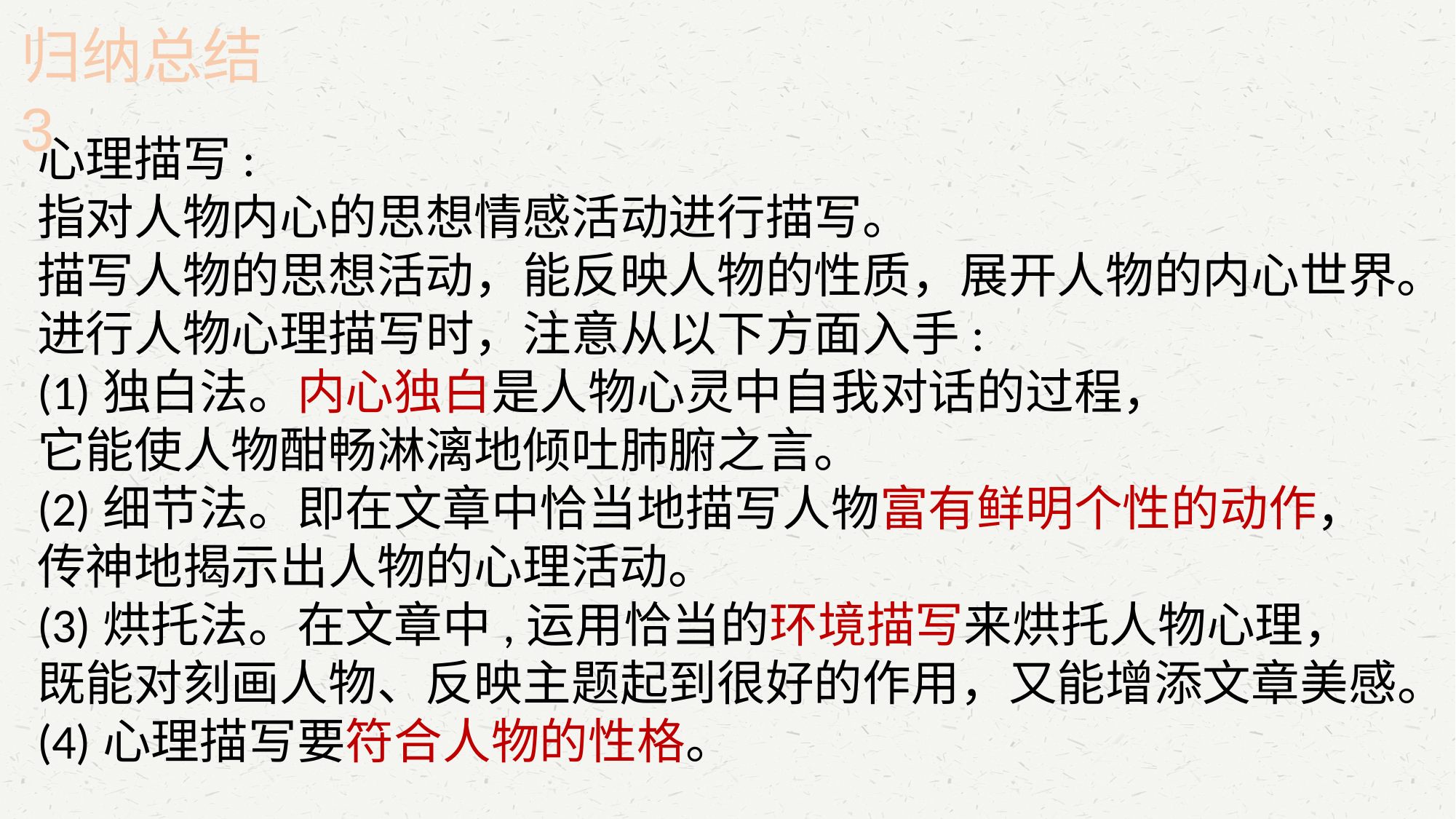

归纳总结3
心理描写:
指对人物内心的思想情感活动进行描写。
描写人物的思想活动，能反映人物的性质，展开人物的内心世界。
进行人物心理描写时，注意从以下方面入手:
(1)独白法。内心独白是人物心灵中自我对话的过程，
它能使人物酣畅淋漓地倾吐肺腑之言。
(2)细节法。即在文章中恰当地描写人物富有鲜明个性的动作，
传神地揭示出人物的心理活动。
(3)烘托法。在文章中,运用恰当的环境描写来烘托人物心理，
既能对刻画人物、反映主题起到很好的作用，又能增添文章美感。
(4)心理描写要符合人物的性格。